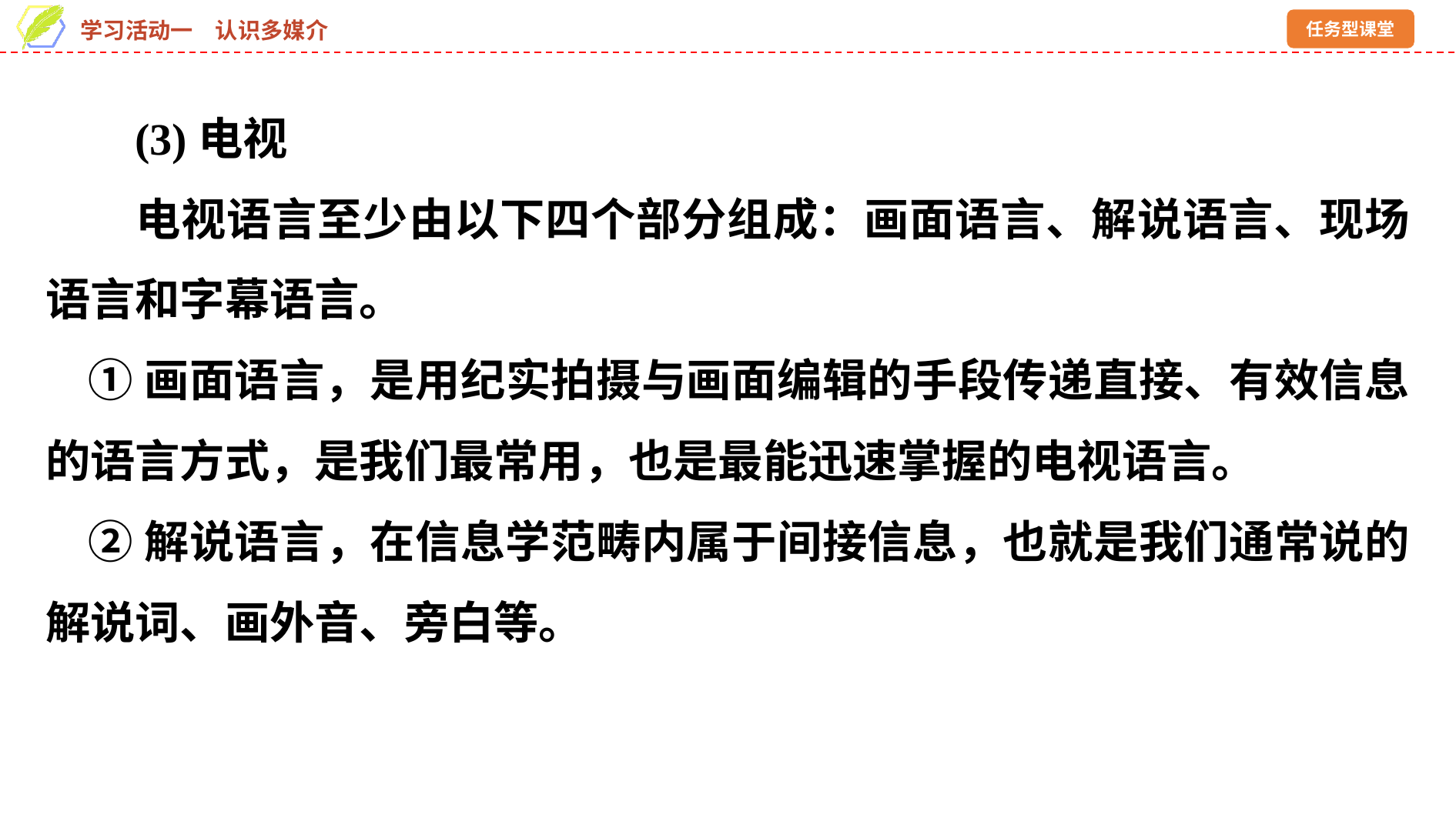

(3)电视
电视语言至少由以下四个部分组成：画面语言、解说语言、现场语言和字幕语言。
    ①画面语言，是用纪实拍摄与画面编辑的手段传递直接、有效信息的语言方式，是我们最常用，也是最能迅速掌握的电视语言。
    ②解说语言，在信息学范畴内属于间接信息，也就是我们通常说的解说词、画外音、旁白等。